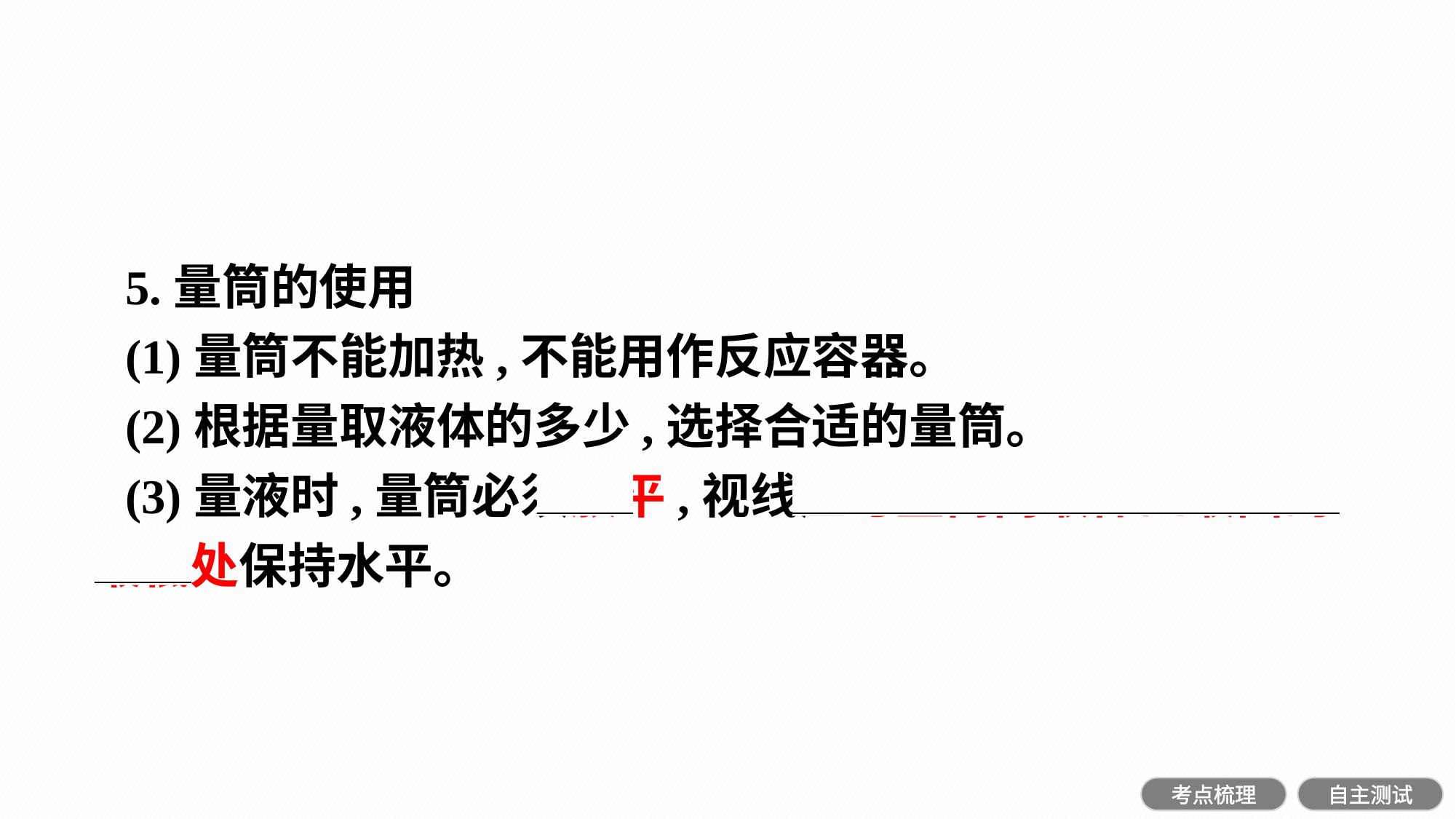

5.量筒的使用
(1)量筒不能加热,不能用作反应容器。
(2)根据量取液体的多少,选择合适的量筒。
(3)量液时,量筒必须放平,视线应与量筒内液体凹液面的最低处保持水平。